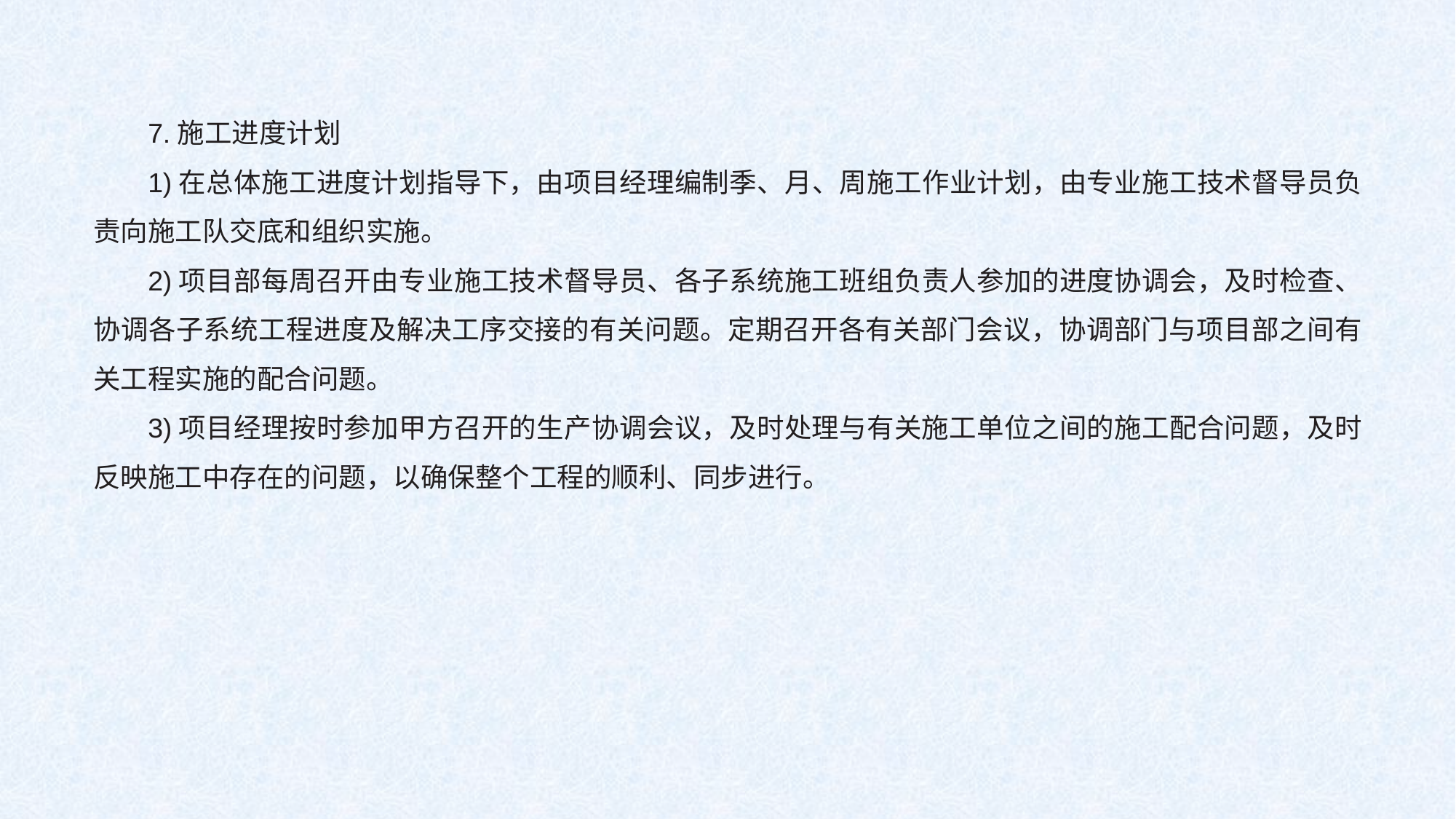

7.施工进度计划
1)在总体施工进度计划指导下，由项目经理编制季、月、周施工作业计划，由专业施工技术督导员负责向施工队交底和组织实施。
2)项目部每周召开由专业施工技术督导员、各子系统施工班组负责人参加的进度协调会，及时检查、协调各子系统工程进度及解决工序交接的有关问题。定期召开各有关部门会议，协调部门与项目部之间有关工程实施的配合问题。
3)项目经理按时参加甲方召开的生产协调会议，及时处理与有关施工单位之间的施工配合问题，及时反映施工中存在的问题，以确保整个工程的顺利、同步进行。